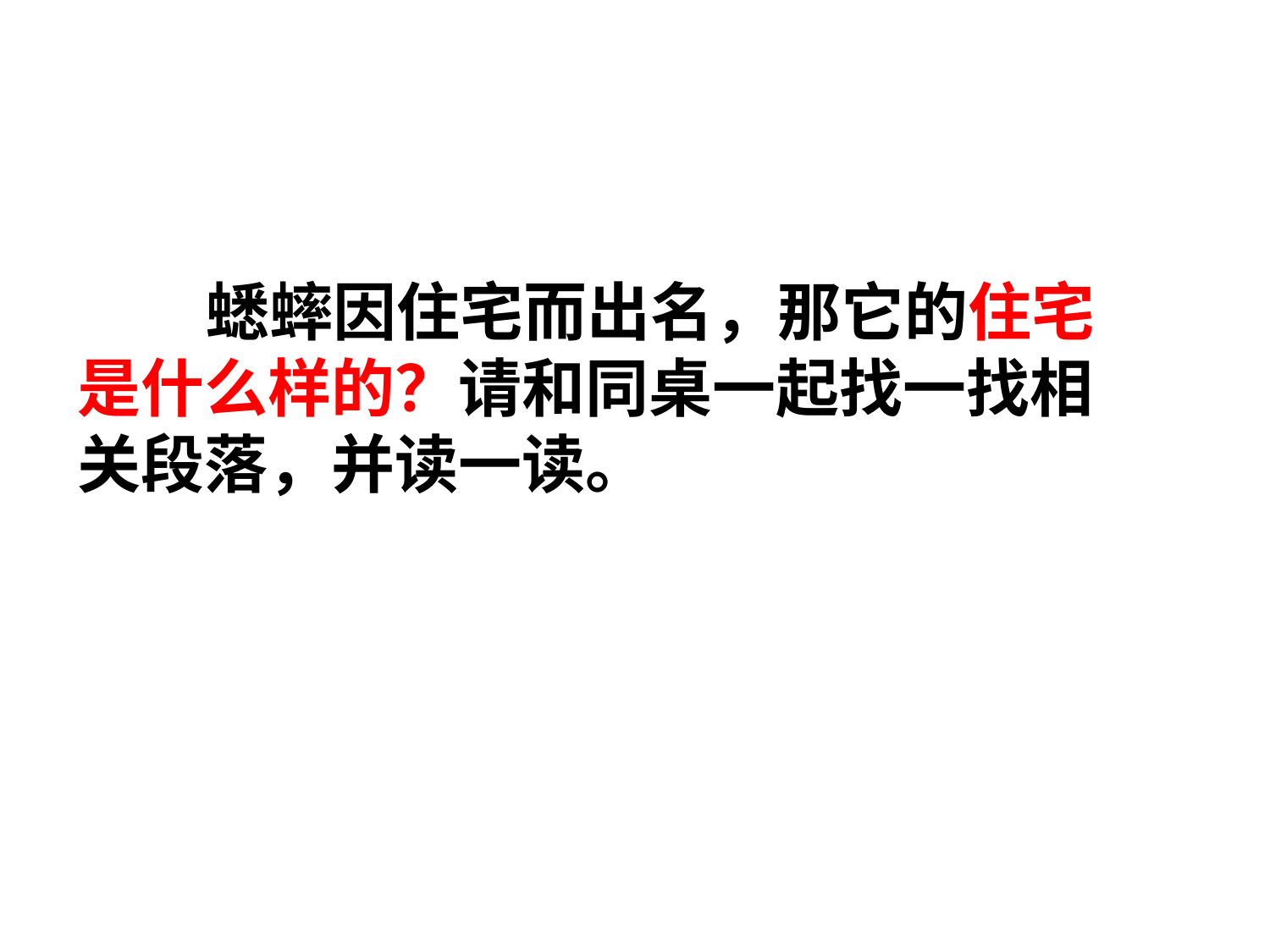

蟋蟀因住宅而出名，那它的住宅是什么样的？请和同桌一起找一找相关段落，并读一读。